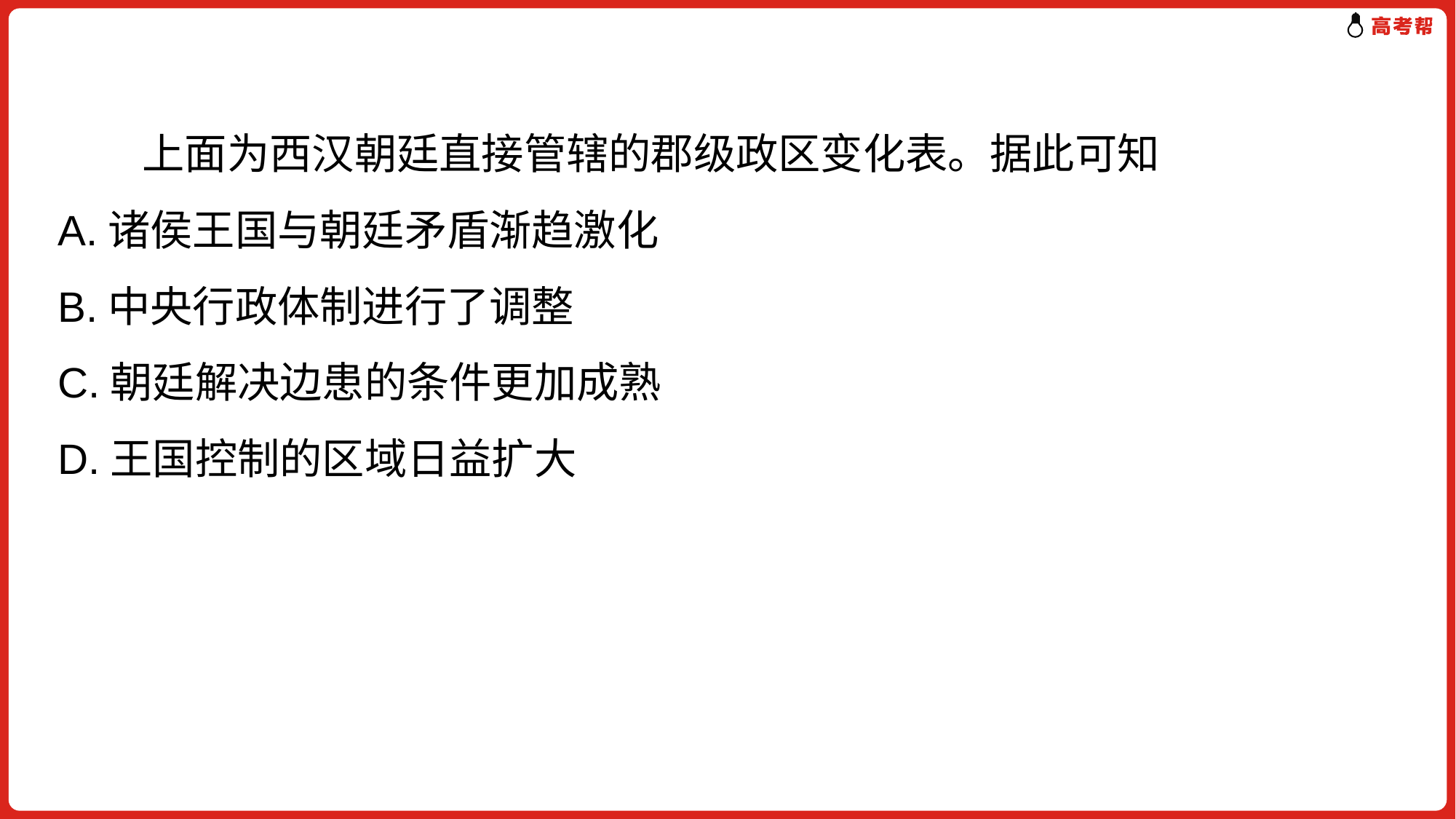

上面为西汉朝廷直接管辖的郡级政区变化表。据此可知
A.诸侯王国与朝廷矛盾渐趋激化
B.中央行政体制进行了调整
C.朝廷解决边患的条件更加成熟
D.王国控制的区域日益扩大